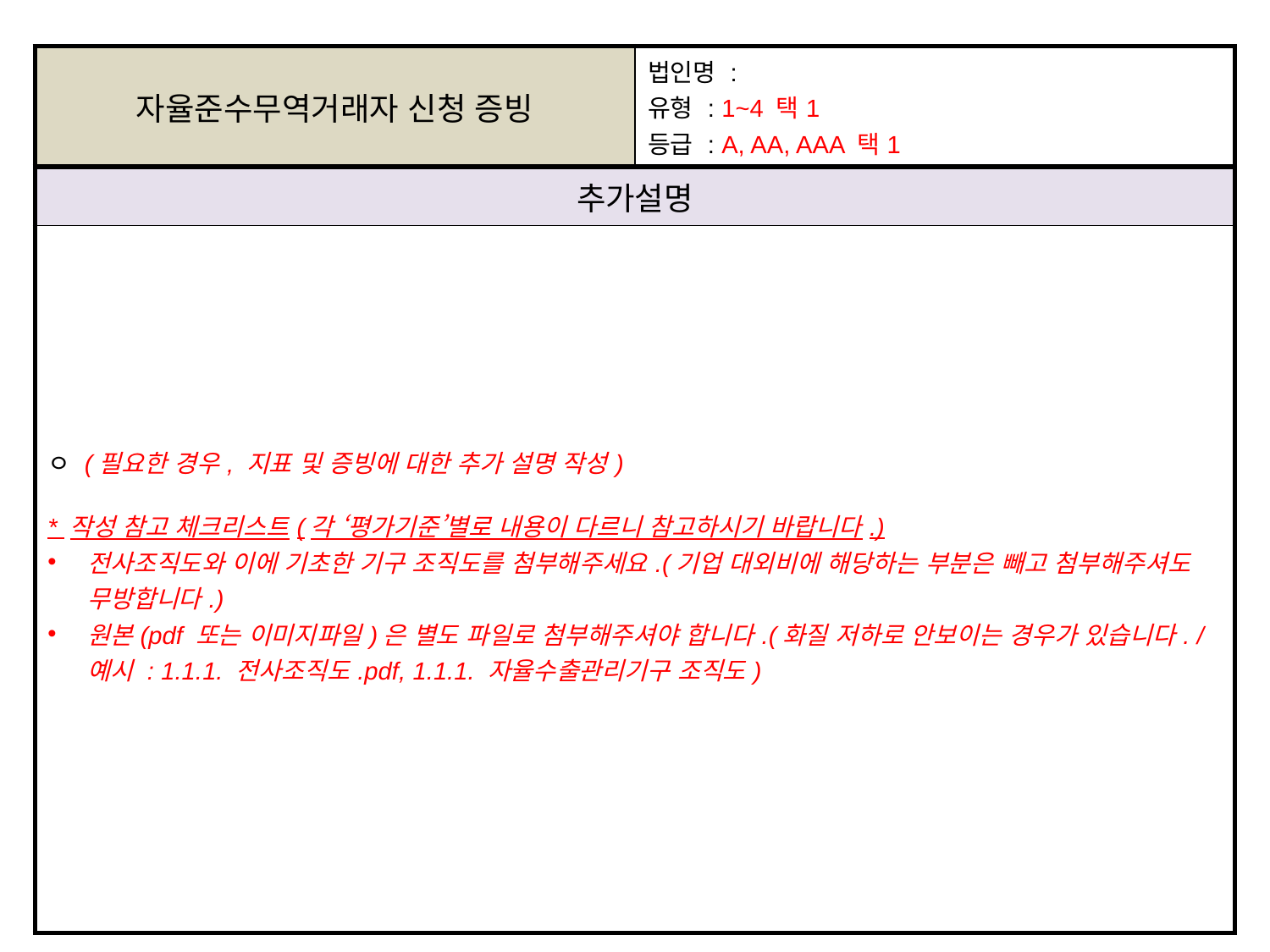

| 자율준수무역거래자 신청 증빙 | 법인명 : 유형 : 1~4 택1 등급 : A, AA, AAA 택1 |
| --- | --- |
| 추가설명 |  |
| ㅇ (필요한 경우, 지표 및 증빙에 대한 추가 설명 작성) \* 작성 참고 체크리스트(각 ‘평가기준’별로 내용이 다르니 참고하시기 바랍니다.) 전사조직도와 이에 기초한 기구 조직도를 첨부해주세요.(기업 대외비에 해당하는 부분은 빼고 첨부해주셔도 무방합니다.) 원본(pdf 또는 이미지파일)은 별도 파일로 첨부해주셔야 합니다.(화질 저하로 안보이는 경우가 있습니다. / 예시 : 1.1.1. 전사조직도.pdf, 1.1.1. 자율수출관리기구 조직도) |  |